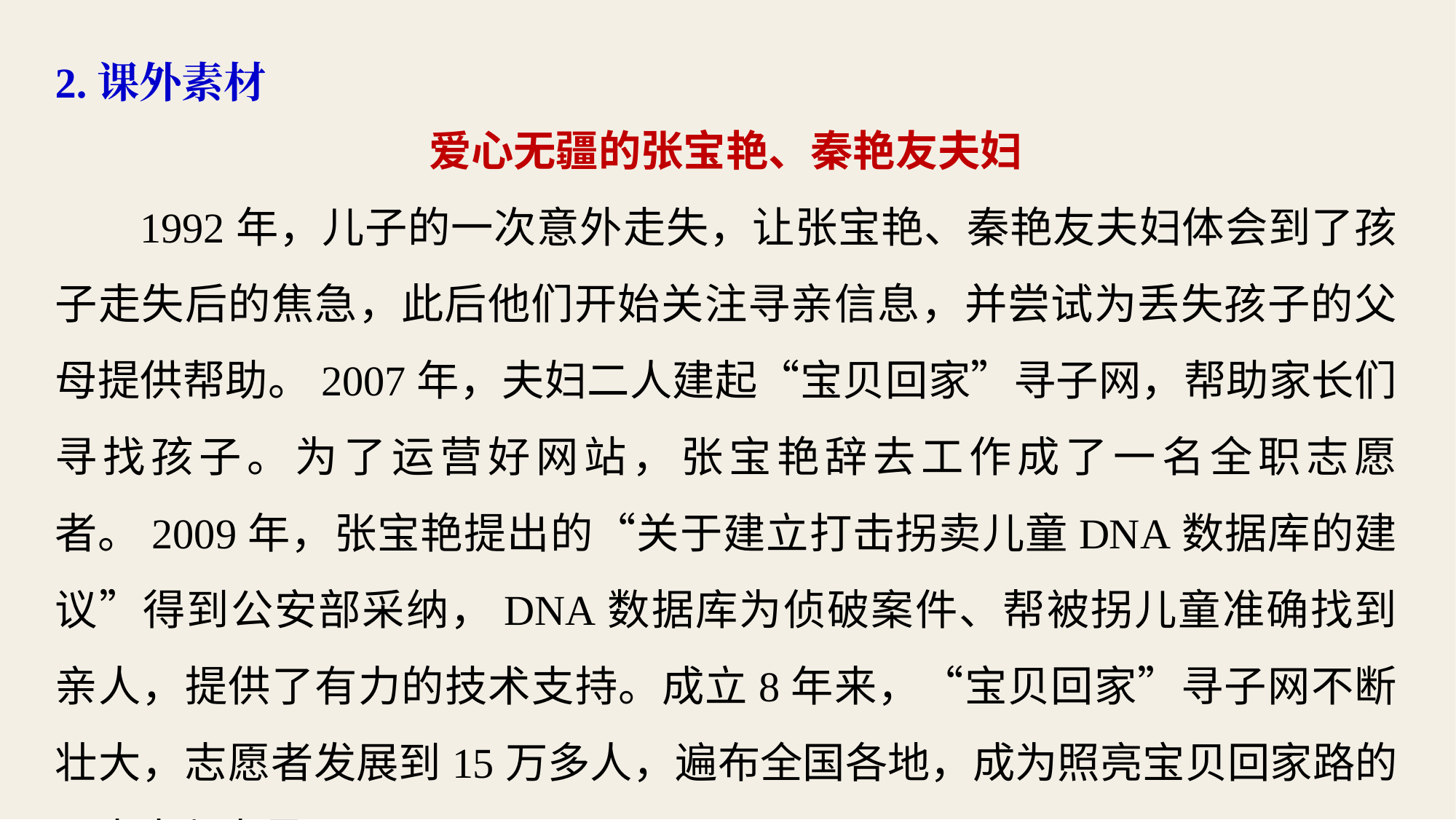

2.课外素材
爱心无疆的张宝艳、秦艳友夫妇
1992年，儿子的一次意外走失，让张宝艳、秦艳友夫妇体会到了孩子走失后的焦急，此后他们开始关注寻亲信息，并尝试为丢失孩子的父母提供帮助。2007年，夫妇二人建起“宝贝回家”寻子网，帮助家长们寻找孩子。为了运营好网站，张宝艳辞去工作成了一名全职志愿者。2009年，张宝艳提出的“关于建立打击拐卖儿童DNA数据库的建议”得到公安部采纳，DNA数据库为侦破案件、帮被拐儿童准确找到亲人，提供了有力的技术支持。成立8年来，“宝贝回家”寻子网不断壮大，志愿者发展到15万多人，遍布全国各地，成为照亮宝贝回家路的一支中坚力量。